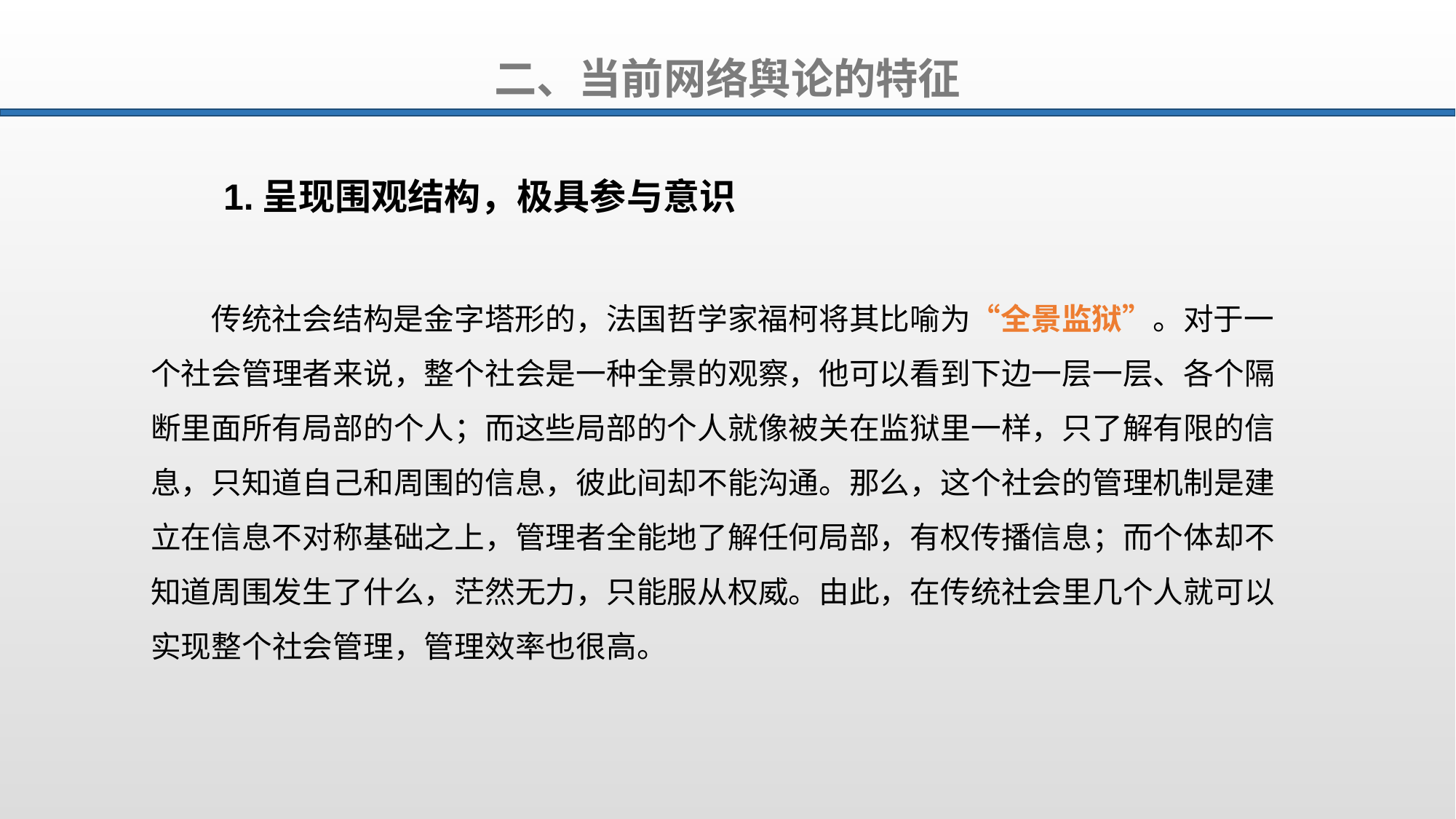

二、当前网络舆论的特征

1.呈现围观结构，极具参与意识
传统社会结构是金字塔形的，法国哲学家福柯将其比喻为“全景监狱”。对于一个社会管理者来说，整个社会是一种全景的观察，他可以看到下边一层一层、各个隔断里面所有局部的个人；而这些局部的个人就像被关在监狱里一样，只了解有限的信息，只知道自己和周围的信息，彼此间却不能沟通。那么，这个社会的管理机制是建立在信息不对称基础之上，管理者全能地了解任何局部，有权传播信息；而个体却不知道周围发生了什么，茫然无力，只能服从权威。由此，在传统社会里几个人就可以实现整个社会管理，管理效率也很高。